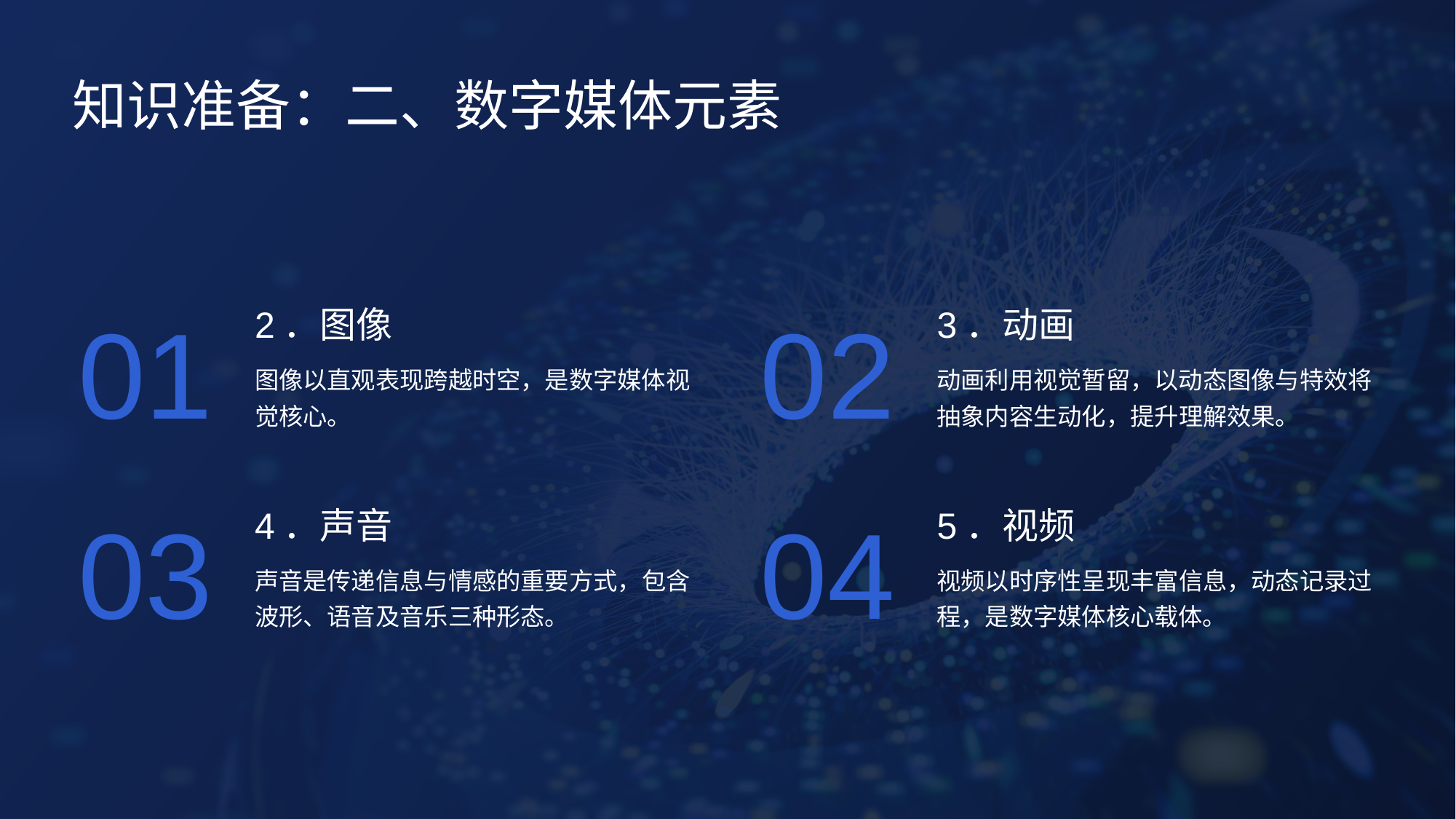

知识准备：二、数字媒体元素
2．图像
3．动画
01
02
图像以直观表现跨越时空，是数字媒体视觉核心。
动画利用视觉暂留，以动态图像与特效将抽象内容生动化，提升理解效果。
4．声音
5．视频
03
04
声音是传递信息与情感的重要方式，包含波形、语音及音乐三种形态。
视频以时序性呈现丰富信息，动态记录过程，是数字媒体核心载体。